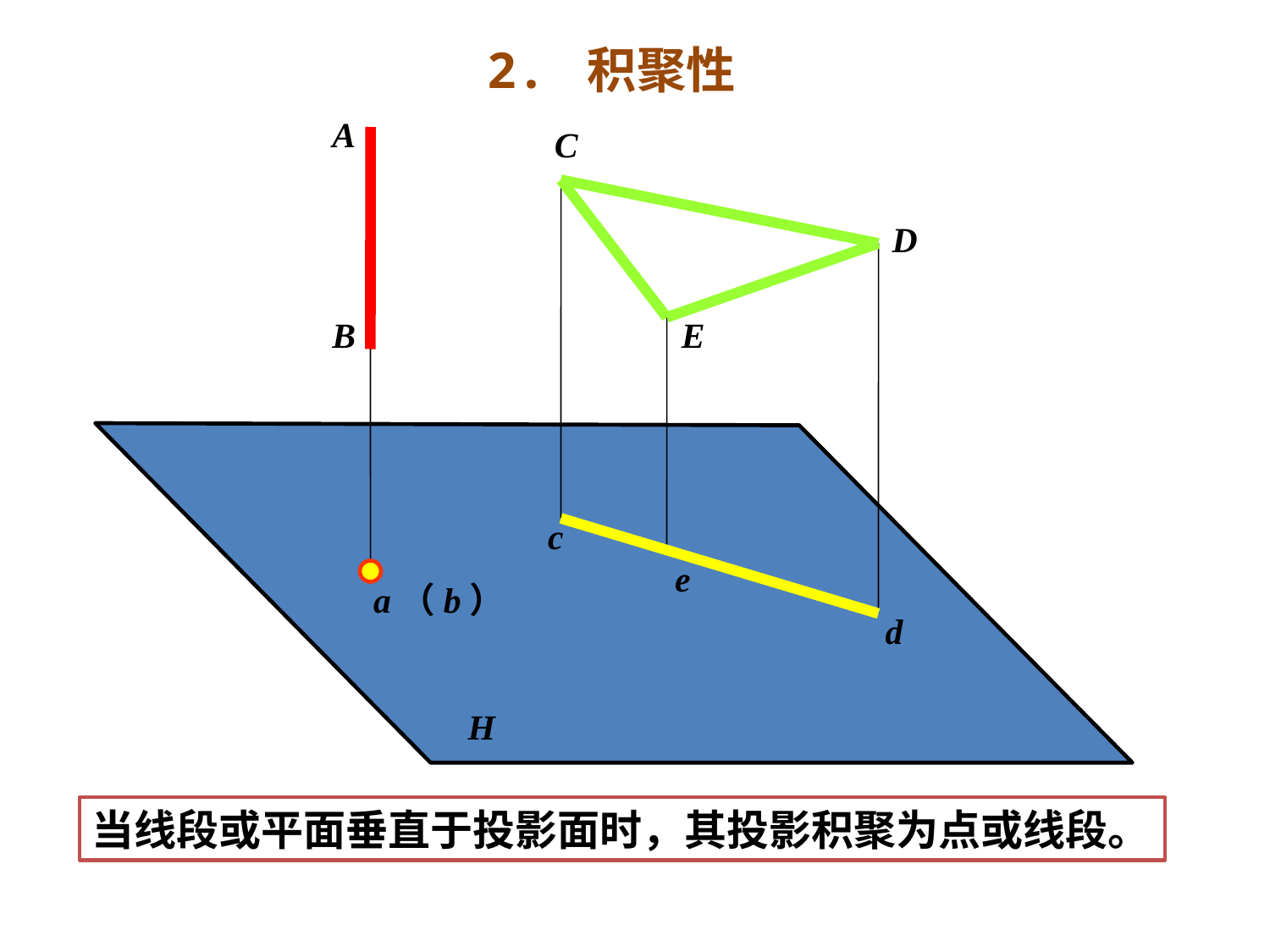

2. 积聚性
A
C

D

B
E

c

e
d

a（b）
H
当线段或平面垂直于投影面时，其投影积聚为点或线段。